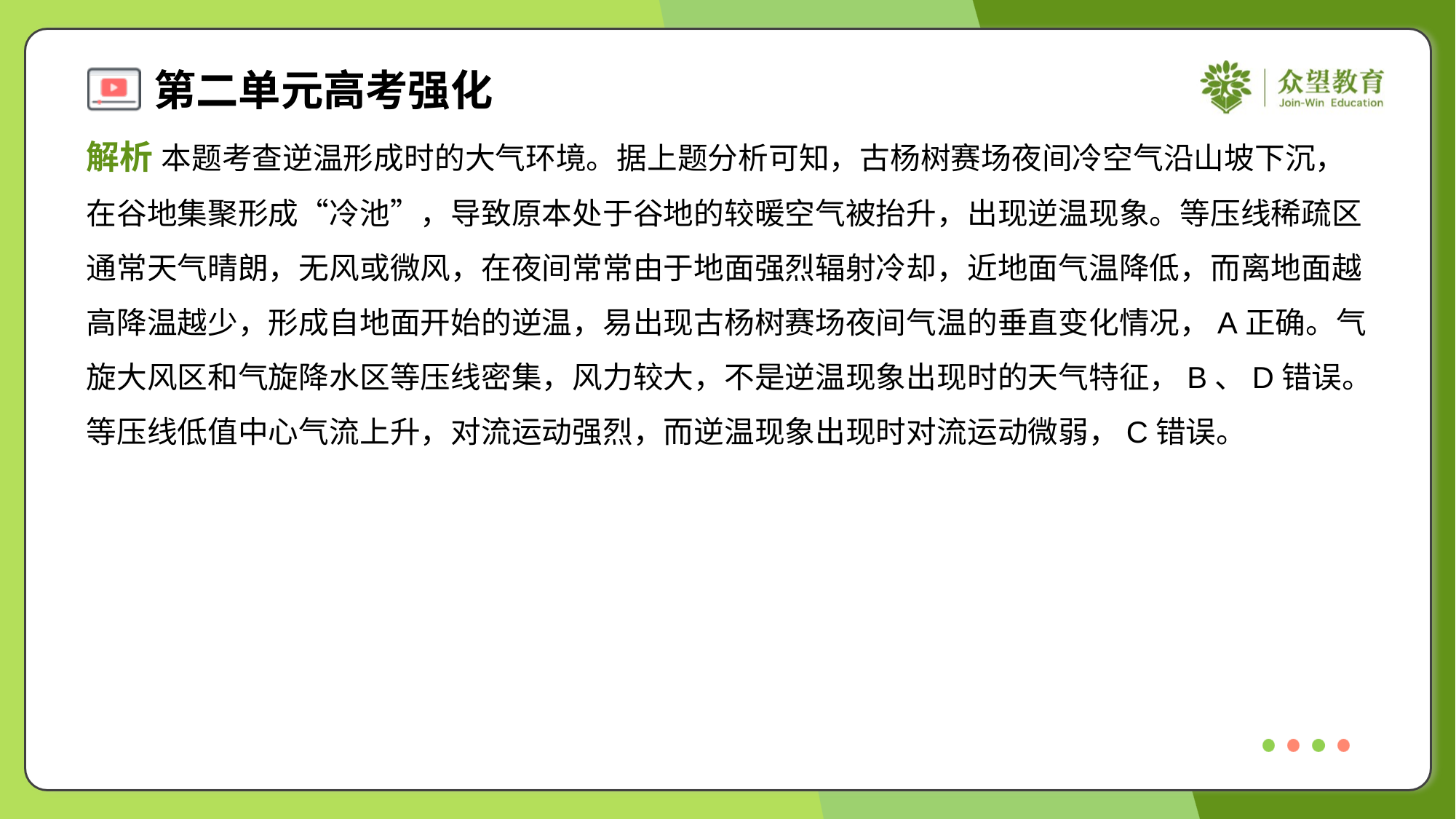

解析 本题考查逆温形成时的大气环境。据上题分析可知，古杨树赛场夜间冷空气沿山坡下沉，
在谷地集聚形成“冷池”，导致原本处于谷地的较暖空气被抬升，出现逆温现象。等压线稀疏区
通常天气晴朗，无风或微风，在夜间常常由于地面强烈辐射冷却，近地面气温降低，而离地面越
高降温越少，形成自地面开始的逆温，易出现古杨树赛场夜间气温的垂直变化情况，A正确。气
旋大风区和气旋降水区等压线密集，风力较大，不是逆温现象出现时的天气特征，B、D错误。
等压线低值中心气流上升，对流运动强烈，而逆温现象出现时对流运动微弱，C错误。